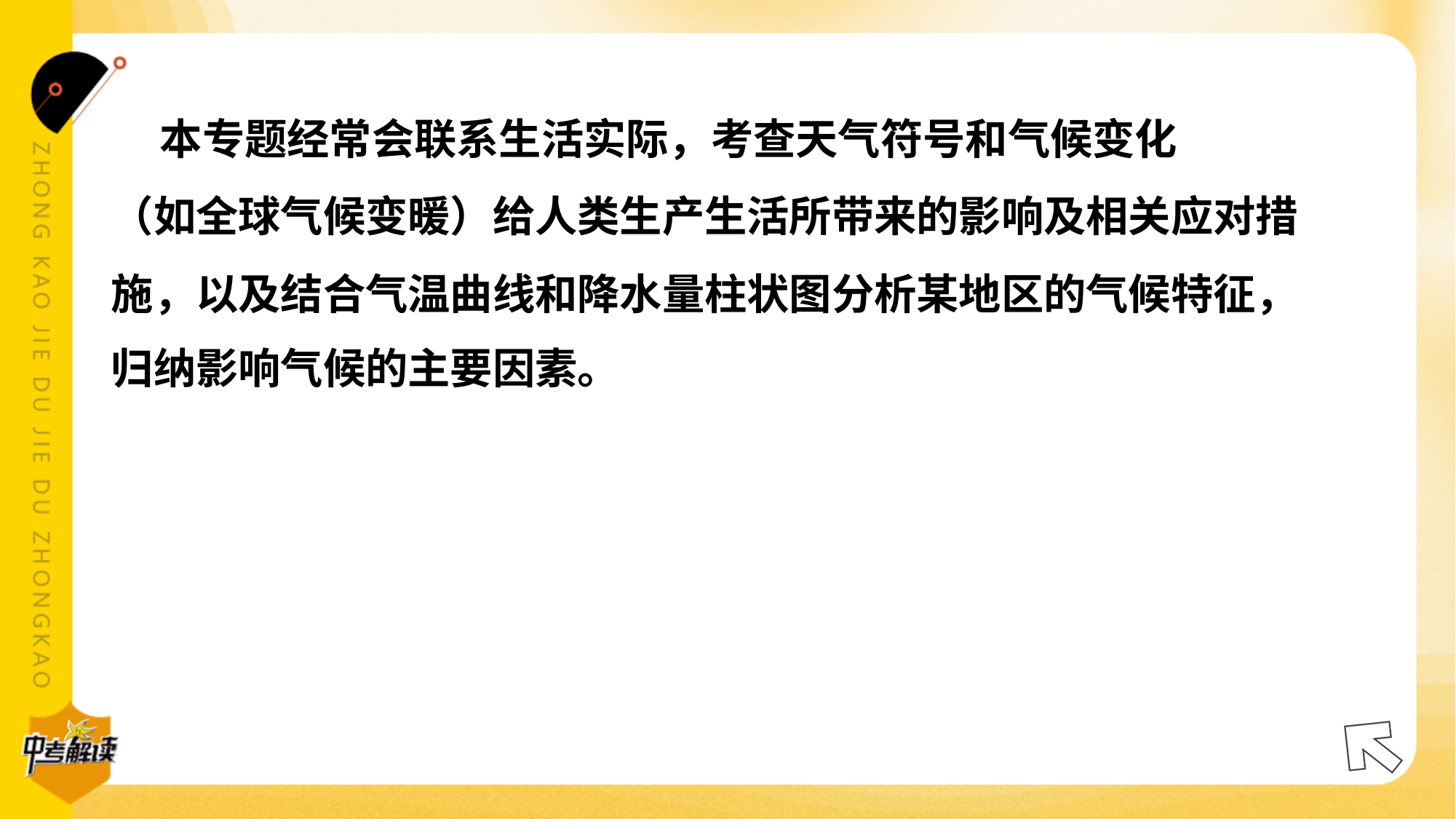

本专题经常会联系生活实际，考查天气符号和气候变化
（如全球气候变暖）给人类生产生活所带来的影响及相关应对措
施，以及结合气温曲线和降水量柱状图分析某地区的气候特征，
归纳影响气候的主要因素。